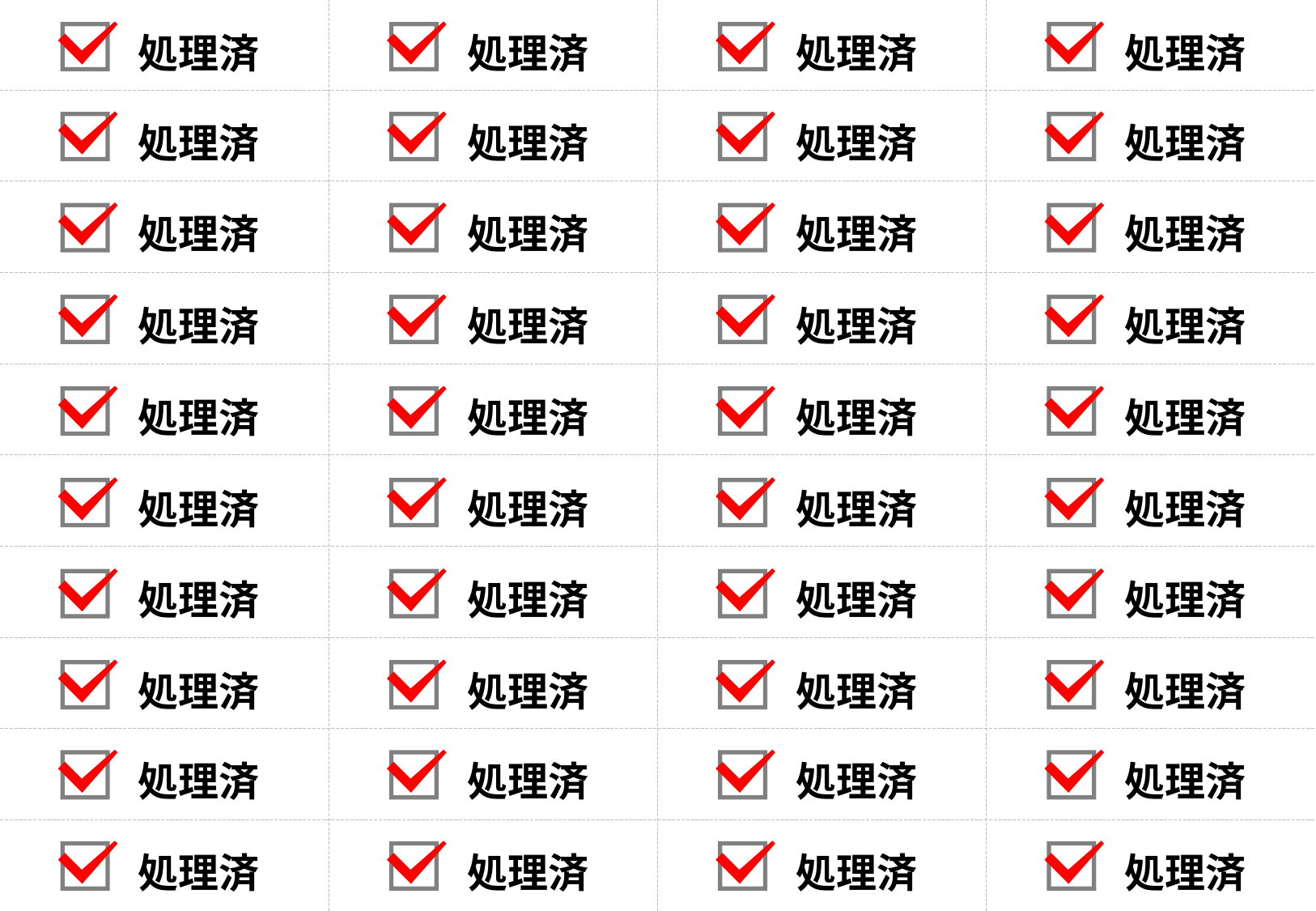

処理済
処理済
処理済
処理済

処理済
処理済
処理済
処理済

処理済
処理済
処理済
処理済

処理済
処理済
処理済
処理済

処理済
処理済
処理済
処理済

処理済
処理済
処理済
処理済

処理済
処理済
処理済
処理済

処理済
処理済
処理済
処理済

処理済
処理済
処理済
処理済

処理済
処理済
処理済
処理済